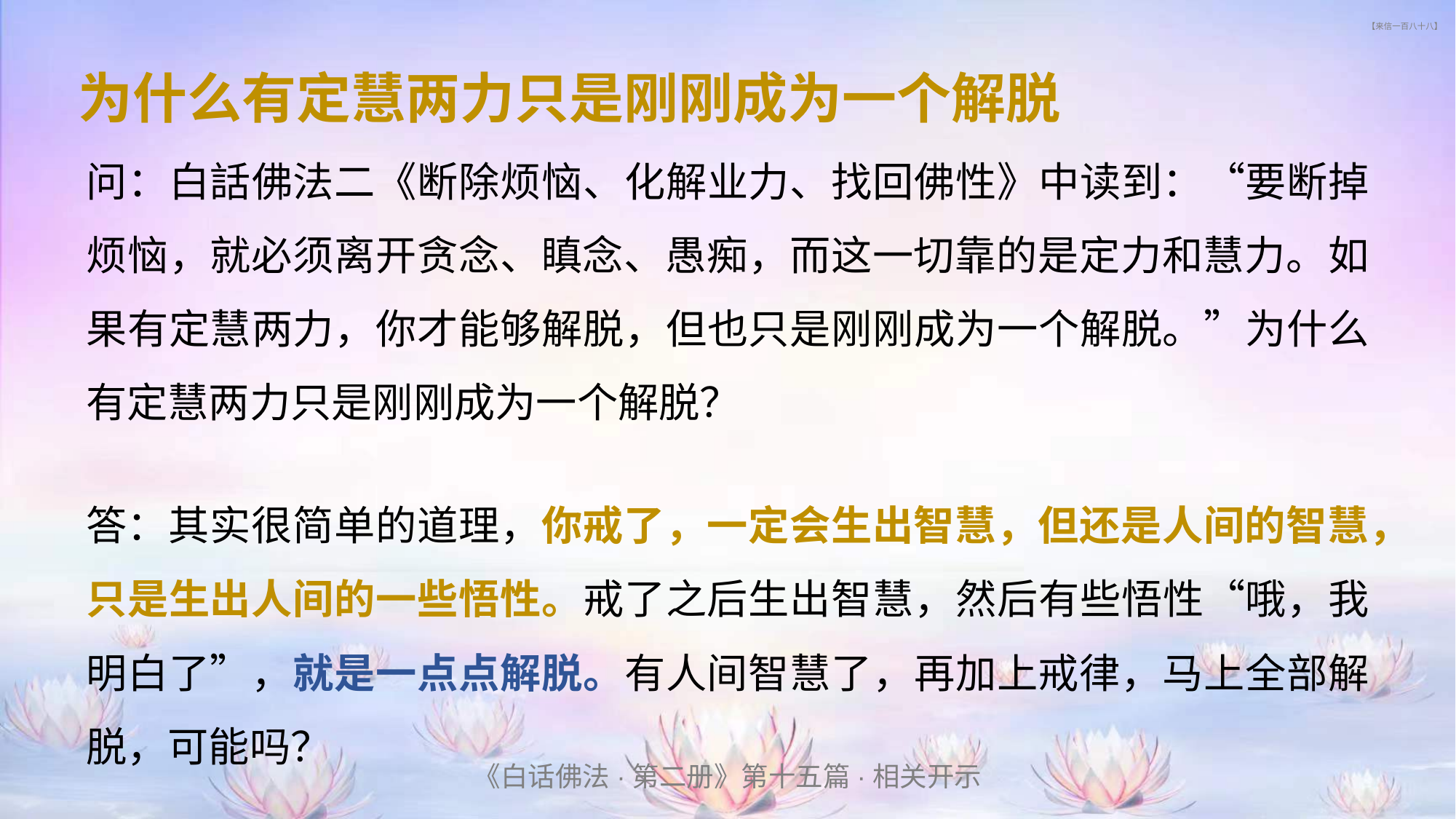

# 【来信一百八十八】
 为什么有定慧两力只是刚刚成为一个解脱
问：白話佛法二《断除烦恼、化解业力、找回佛性》中读到：“要断掉烦恼，就必须离开贪念、瞋念、愚痴，而这一切靠的是定力和慧力。如果有定慧两力，你才能够解脱，但也只是刚刚成为一个解脱。”为什么有定慧两力只是刚刚成为一个解脱？

答：其实很简单的道理，你戒了，一定会生出智慧，但还是人间的智慧，只是生出人间的一些悟性。戒了之后生出智慧，然后有些悟性“哦，我明白了”，就是一点点解脱。有人间智慧了，再加上戒律，马上全部解脱，可能吗？
《白话佛法·第二册》第十五篇·相关开示